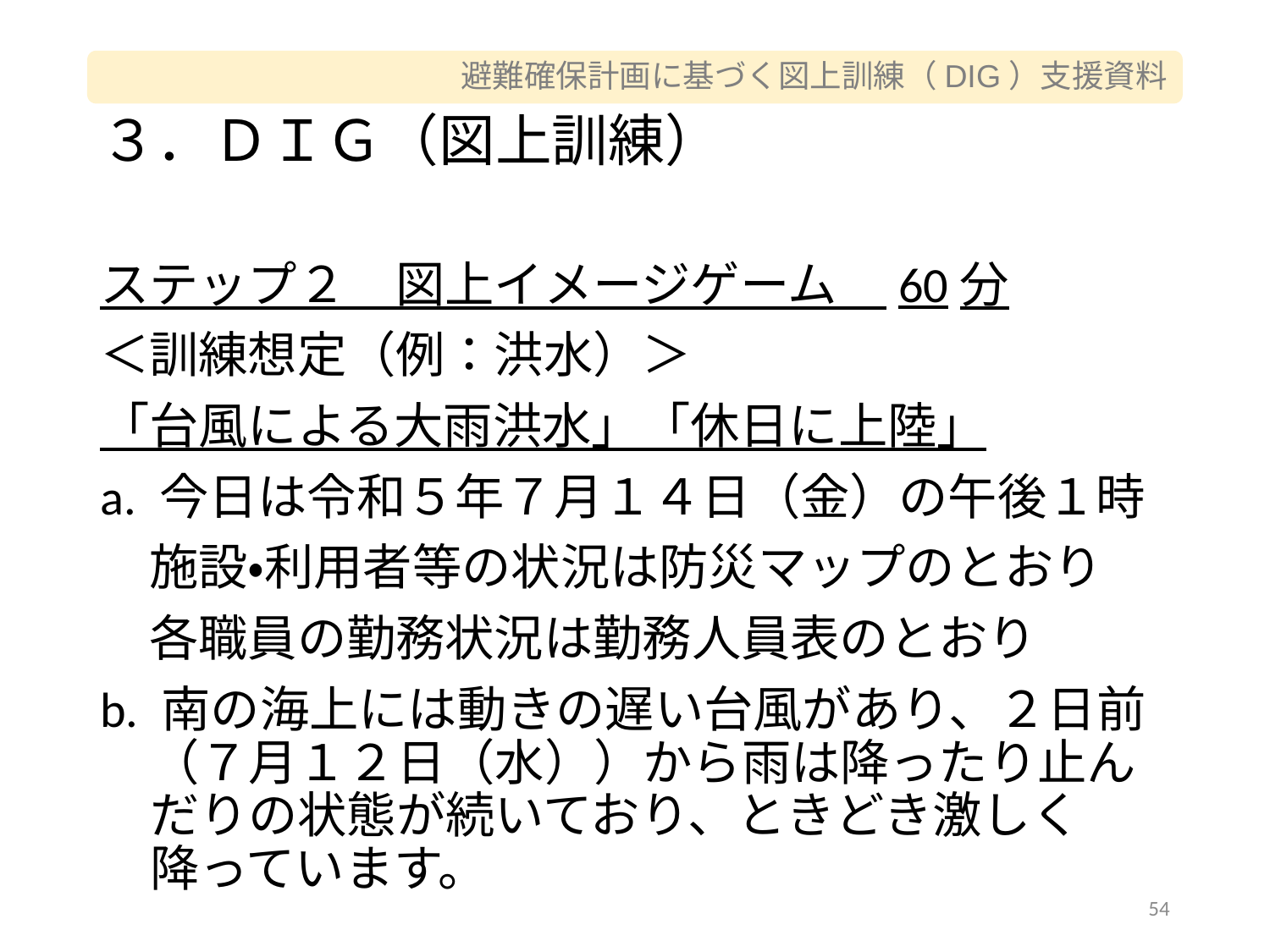

# ３．ＤＩＧ（図上訓練）
ステップ２　図上イメージゲーム　60分
＜訓練想定（例：洪水）＞
「台風による大雨洪水」「休日に上陸」
a. 今日は令和５年７月１４日（金）の午後１時
　施設・利用者等の状況は防災マップのとおり
　各職員の勤務状況は勤務人員表のとおり
b. 南の海上には動きの遅い台風があり、２日前（７月１２日（水））から雨は降ったり止んだりの状態が続いており、ときどき激しく降っています。

54